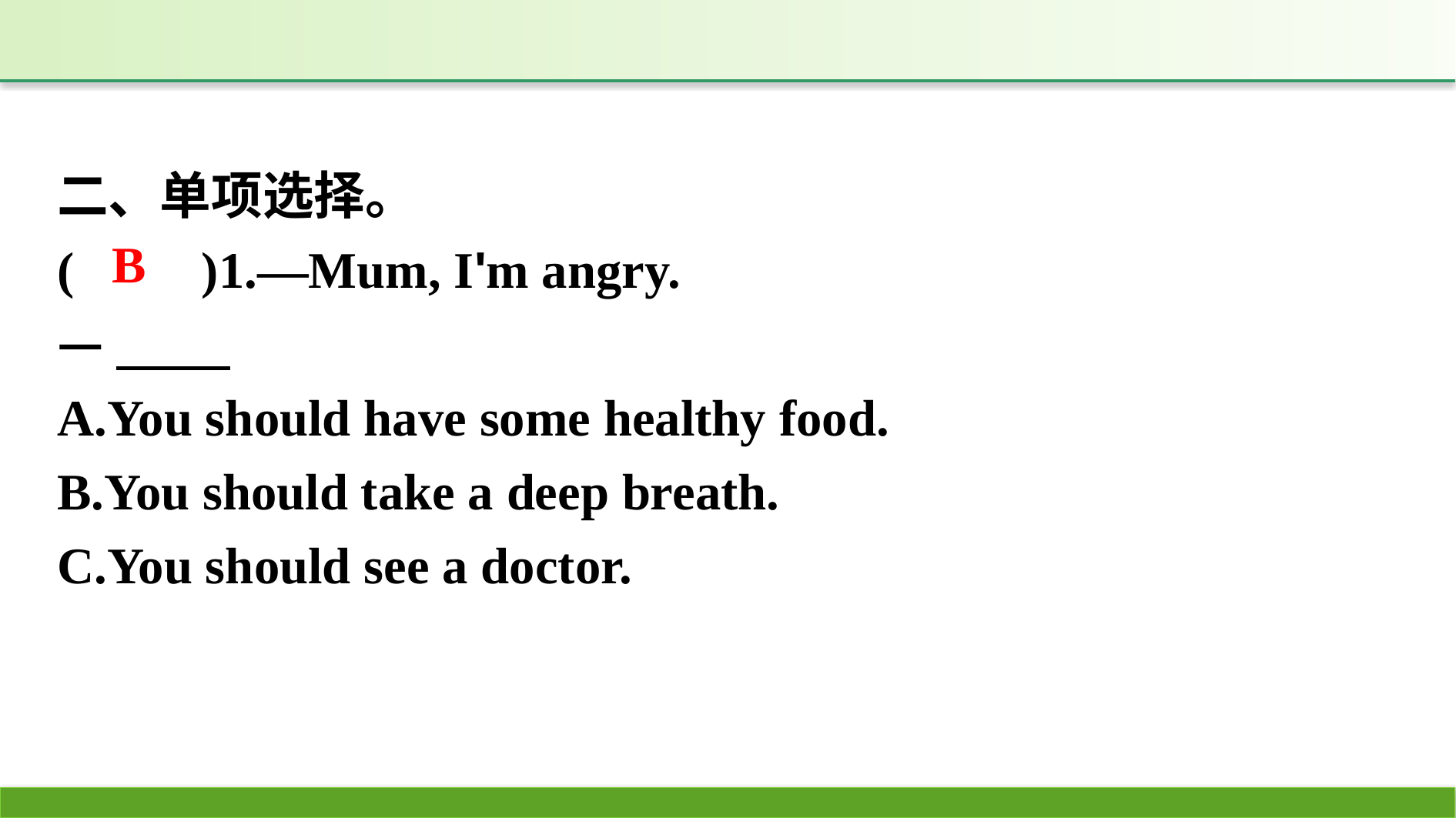

二、单项选择。
(　　)1.—Mum, I'm angry.
—
A.You should have some healthy food.
B.You should take a deep breath.
C.You should see a doctor.
B